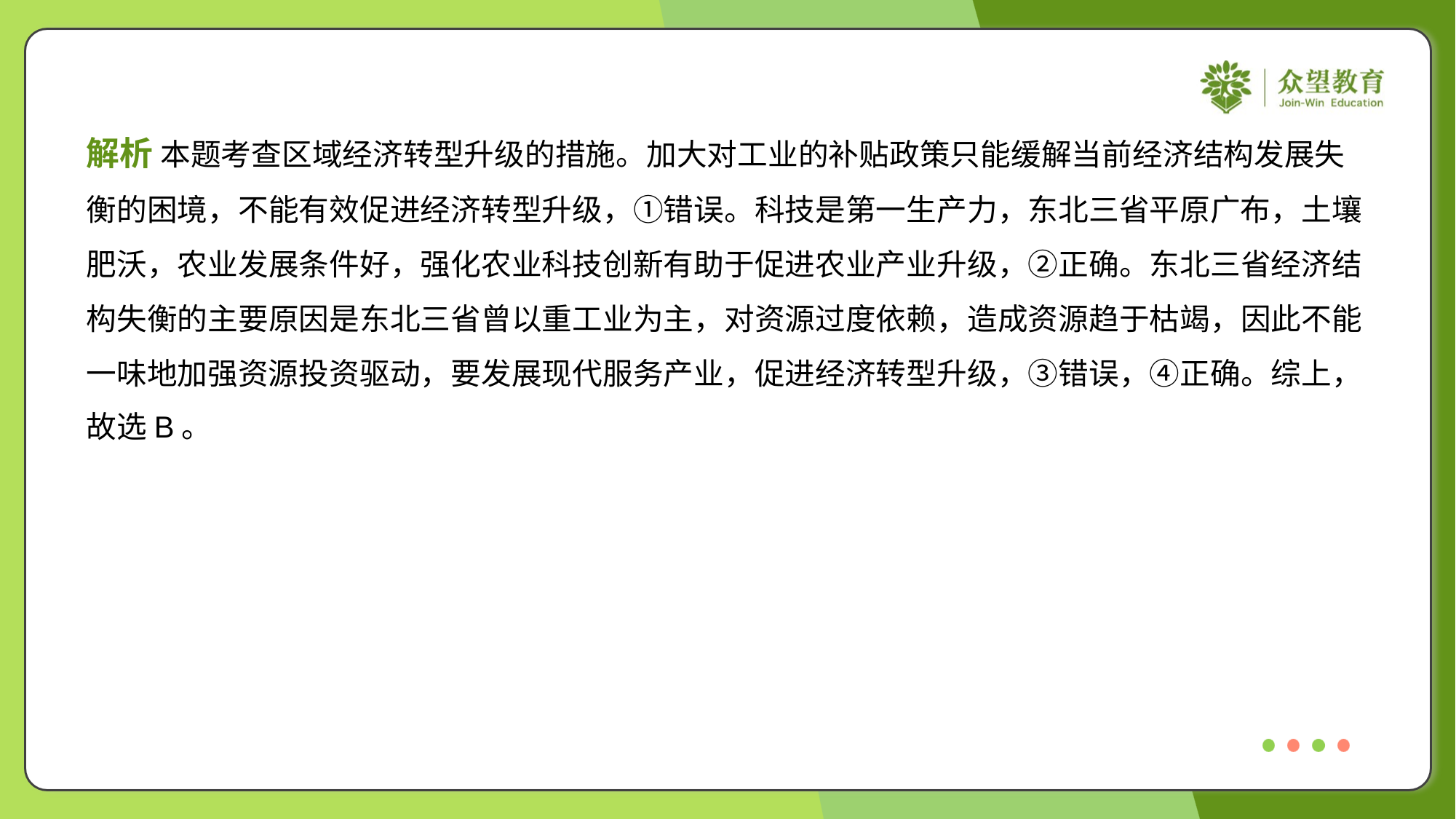

解析 本题考查区域经济转型升级的措施。加大对工业的补贴政策只能缓解当前经济结构发展失
衡的困境，不能有效促进经济转型升级，①错误。科技是第一生产力，东北三省平原广布，土壤
肥沃，农业发展条件好，强化农业科技创新有助于促进农业产业升级，②正确。东北三省经济结
构失衡的主要原因是东北三省曾以重工业为主，对资源过度依赖，造成资源趋于枯竭，因此不能
一味地加强资源投资驱动，要发展现代服务产业，促进经济转型升级，③错误，④正确。综上，
故选B。